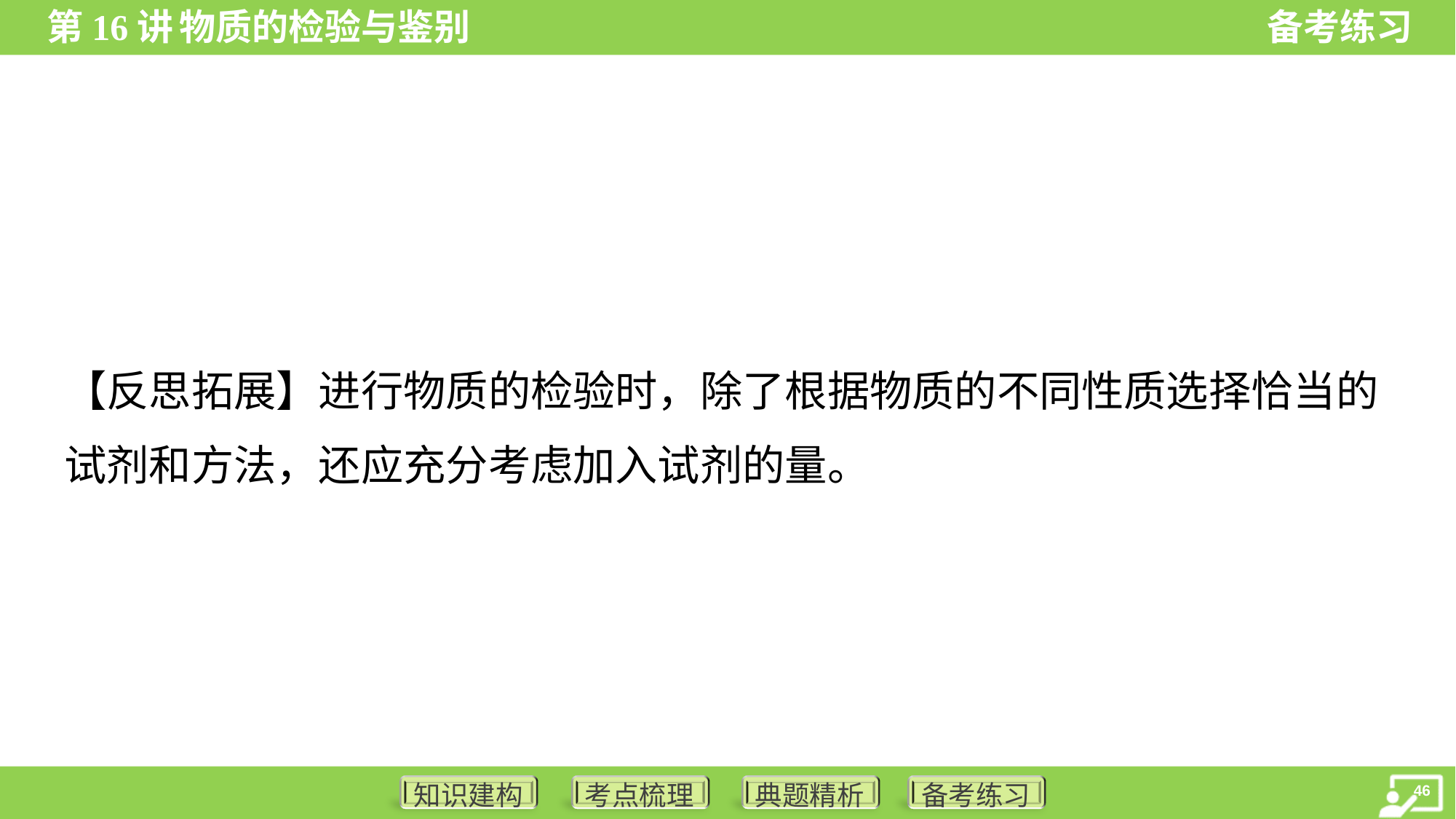

【反思拓展】进行物质的检验时，除了根据物质的不同性质选择恰当的
试剂和方法，还应充分考虑加入试剂的量。